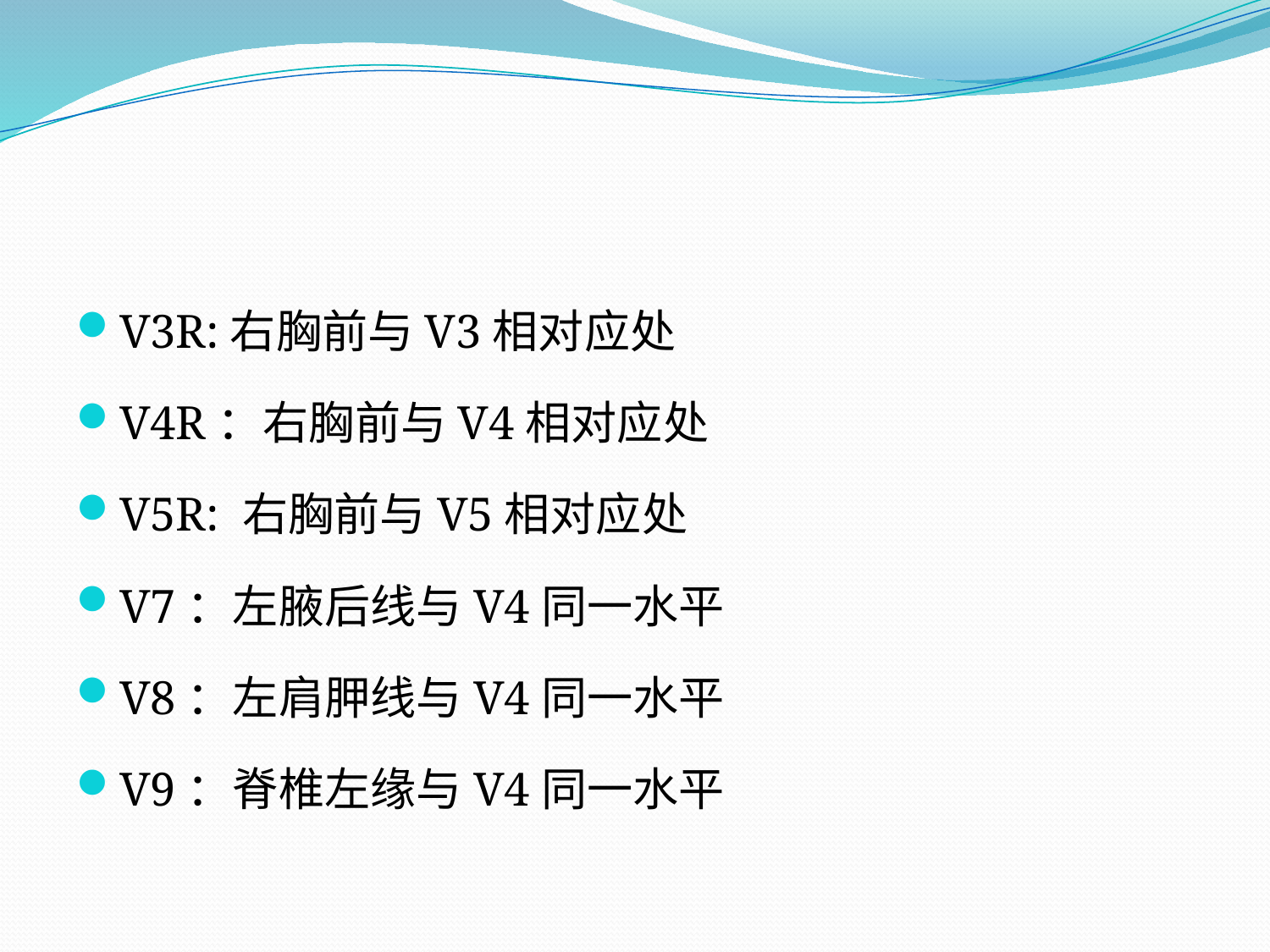

#
V3R:右胸前与V3相对应处
V4R：右胸前与V4相对应处
V5R: 右胸前与V5相对应处
V7：左腋后线与V4同一水平
V8：左肩胛线与V4同一水平
V9：脊椎左缘与V4同一水平